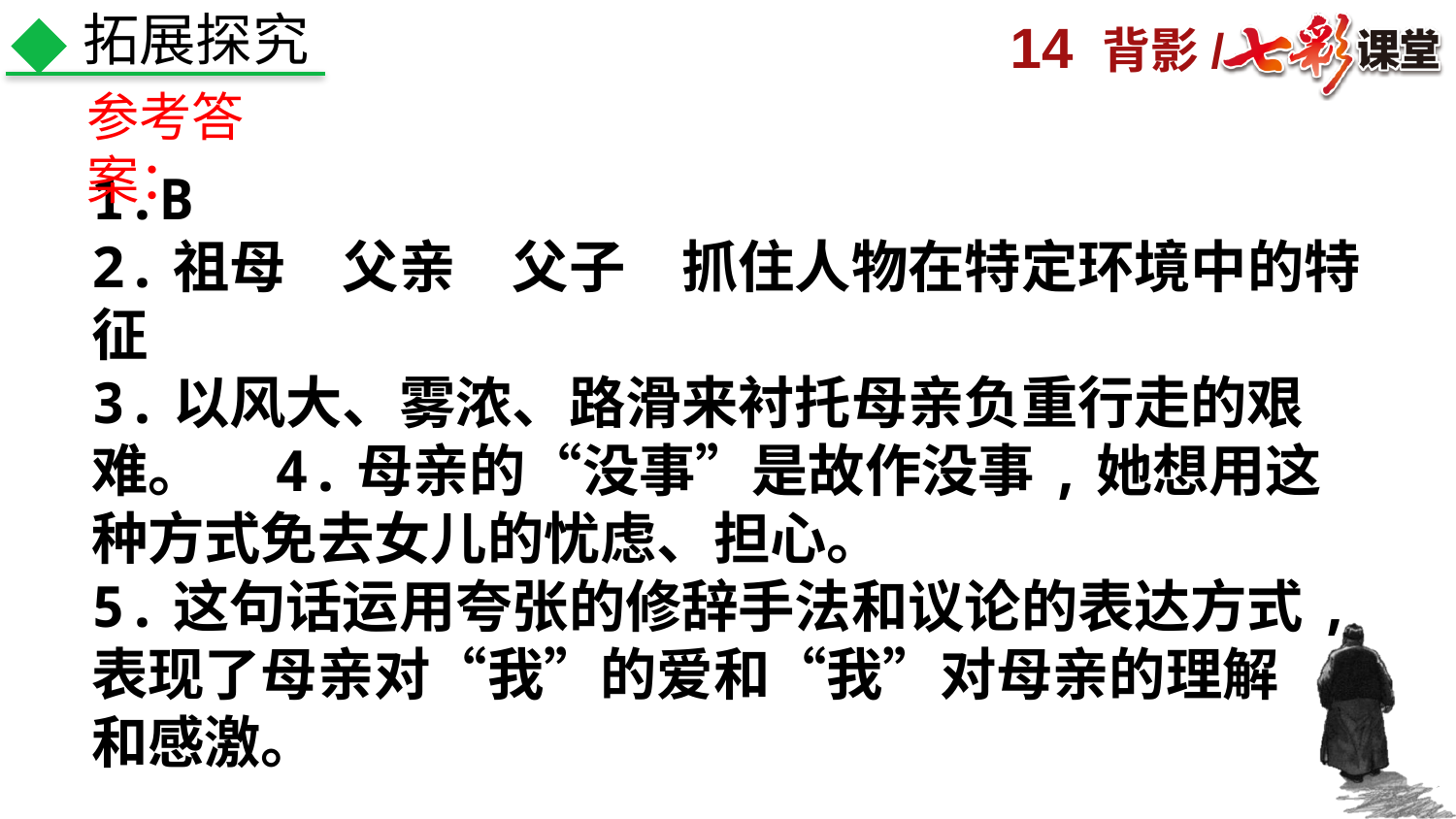

拓展探究

参考答案：
1.B
2.祖母　父亲　父子　抓住人物在特定环境中的特征
3.以风大、雾浓、路滑来衬托母亲负重行走的艰难。　4.母亲的“没事”是故作没事,她想用这种方式免去女儿的忧虑、担心。
5.这句话运用夸张的修辞手法和议论的表达方式,表现了母亲对“我”的爱和“我”对母亲的理解
和感激。